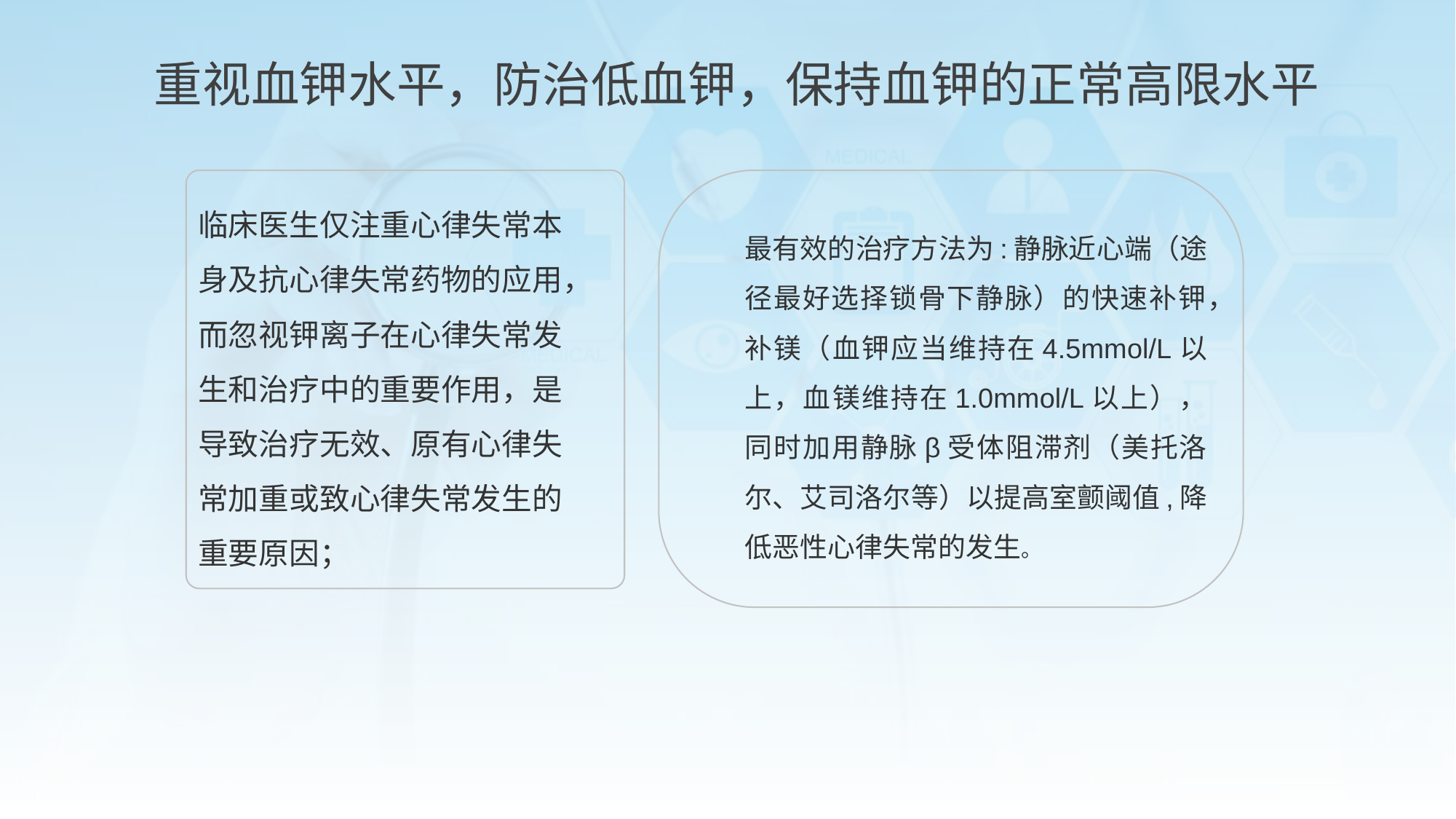

重视血钾水平，防治低血钾，保持血钾的正常高限水平
临床医生仅注重心律失常本身及抗心律失常药物的应用，而忽视钾离子在心律失常发生和治疗中的重要作用，是导致治疗无效、原有心律失常加重或致心律失常发生的重要原因；
最有效的治疗方法为:静脉近心端（途径最好选择锁骨下静脉）的快速补钾，补镁（血钾应当维持在4.5mmol/L以上，血镁维持在1.0mmol/L以上），同时加用静脉β受体阻滞剂（美托洛尔、艾司洛尔等）以提高室颤阈值,降低恶性心律失常的发生。